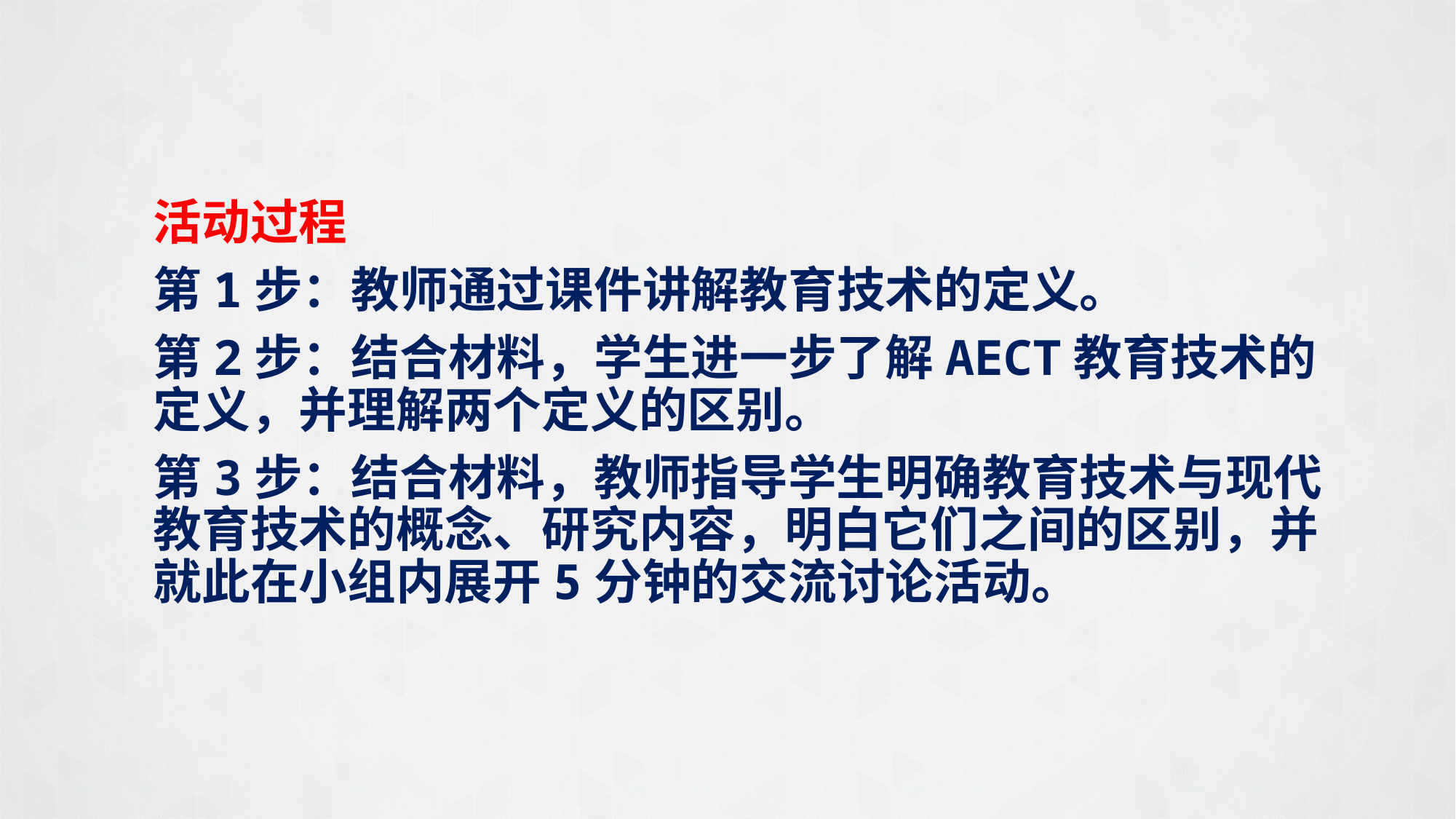

活动过程
第1步：教师通过课件讲解教育技术的定义。
第2步：结合材料，学生进一步了解AECT教育技术的定义，并理解两个定义的区别。
第3步：结合材料，教师指导学生明确教育技术与现代教育技术的概念、研究内容，明白它们之间的区别，并就此在小组内展开5分钟的交流讨论活动。